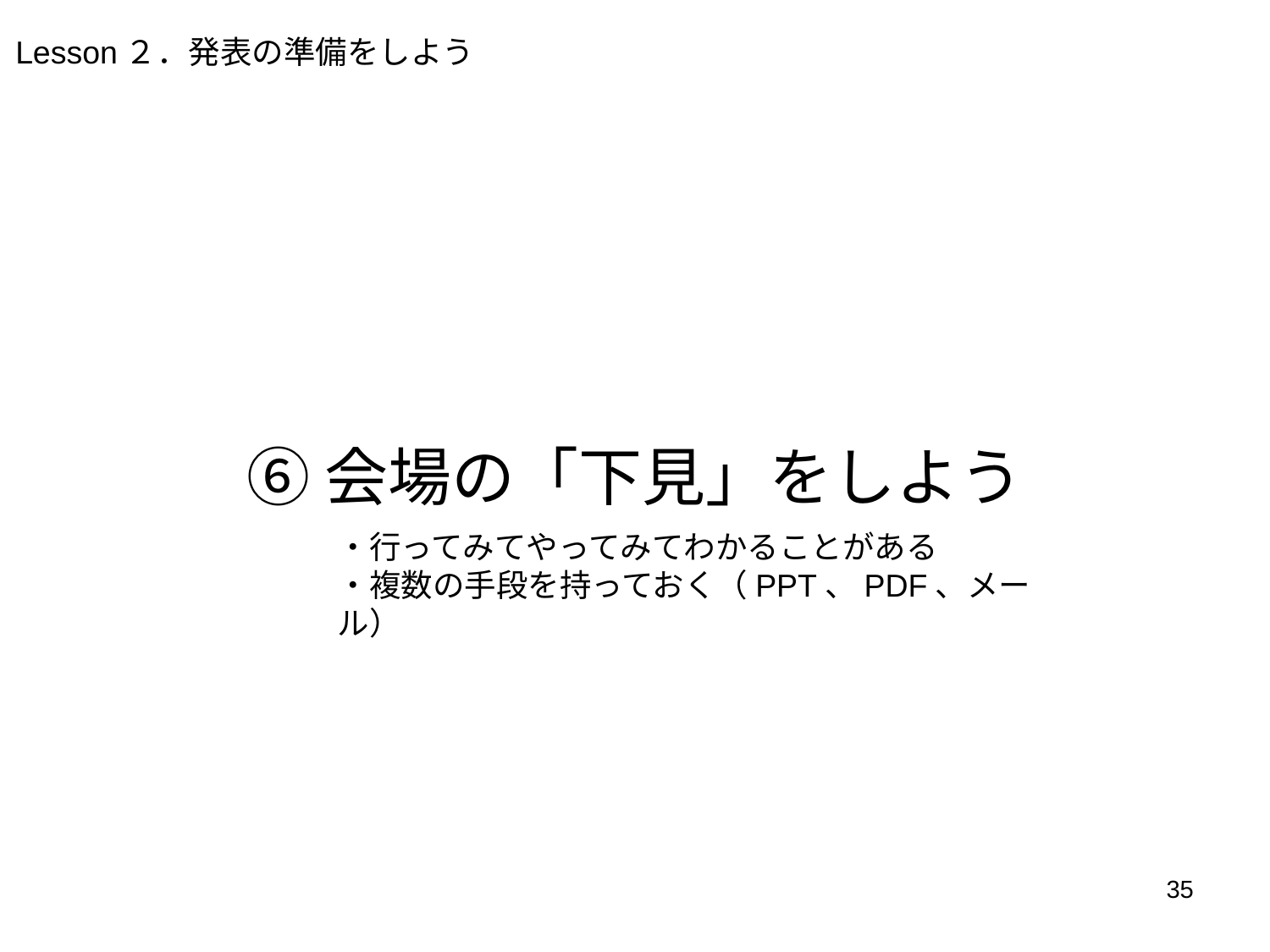

Lesson２．発表の準備をしよう
⑥会場の「下見」をしよう
・行ってみてやってみてわかることがある
・複数の手段を持っておく（PPT、PDF、メール）
35